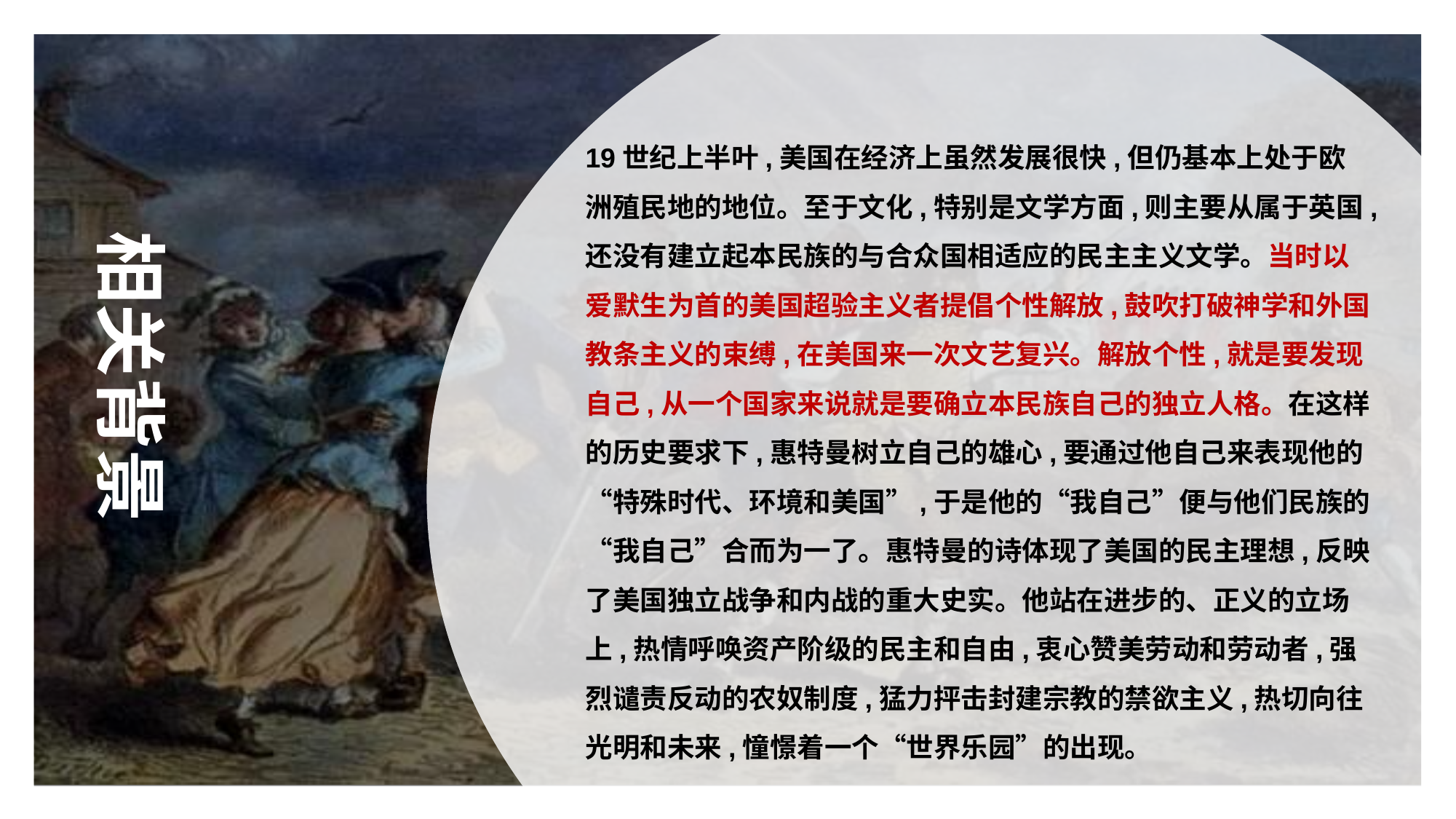

相关背景

19世纪上半叶,美国在经济上虽然发展很快,但仍基本上处于欧洲殖民地的地位。至于文化,特别是文学方面,则主要从属于英国,还没有建立起本民族的与合众国相适应的民主主义文学。当时以爱默生为首的美国超验主义者提倡个性解放,鼓吹打破神学和外国教条主义的束缚,在美国来一次文艺复兴。解放个性,就是要发现自己,从一个国家来说就是要确立本民族自己的独立人格。在这样的历史要求下,惠特曼树立自己的雄心,要通过他自己来表现他的“特殊时代、环境和美国”,于是他的“我自己”便与他们民族的“我自己”合而为一了。惠特曼的诗体现了美国的民主理想,反映了美国独立战争和内战的重大史实。他站在进步的、正义的立场上,热情呼唤资产阶级的民主和自由,衷心赞美劳动和劳动者,强烈谴责反动的农奴制度,猛力抨击封建宗教的禁欲主义,热切向往光明和未来,憧憬着一个“世界乐园”的出现。